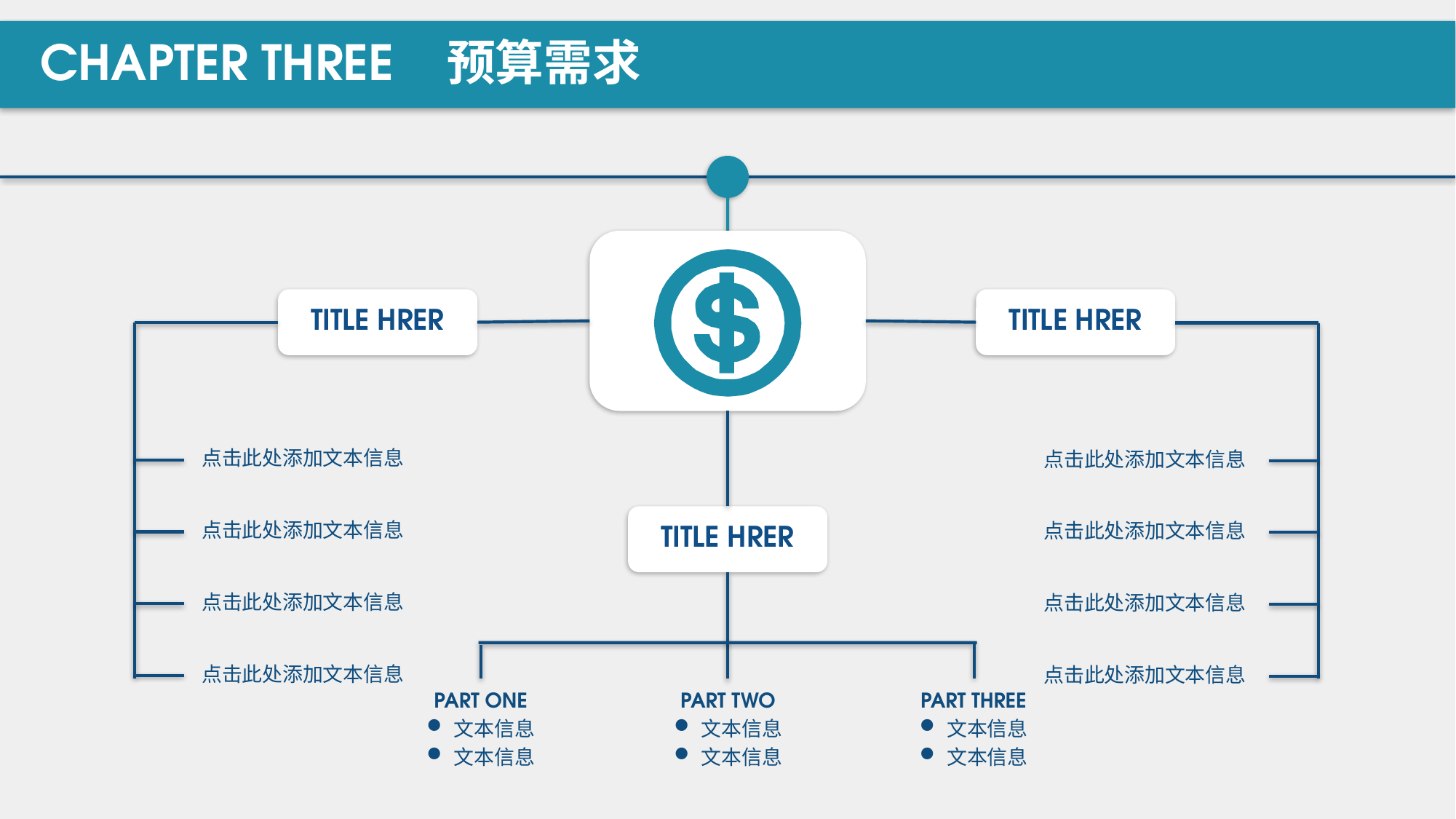

CHAPTER THREE   预算需求

TITLE HRER

TITLE HRER
点击此处添加文本信息
点击此处添加文本信息

TITLE HRER
点击此处添加文本信息
点击此处添加文本信息
点击此处添加文本信息
点击此处添加文本信息
点击此处添加文本信息
点击此处添加文本信息
PART THREE
文本信息
文本信息
PART ONE
文本信息
文本信息
PART TWO
文本信息
文本信息